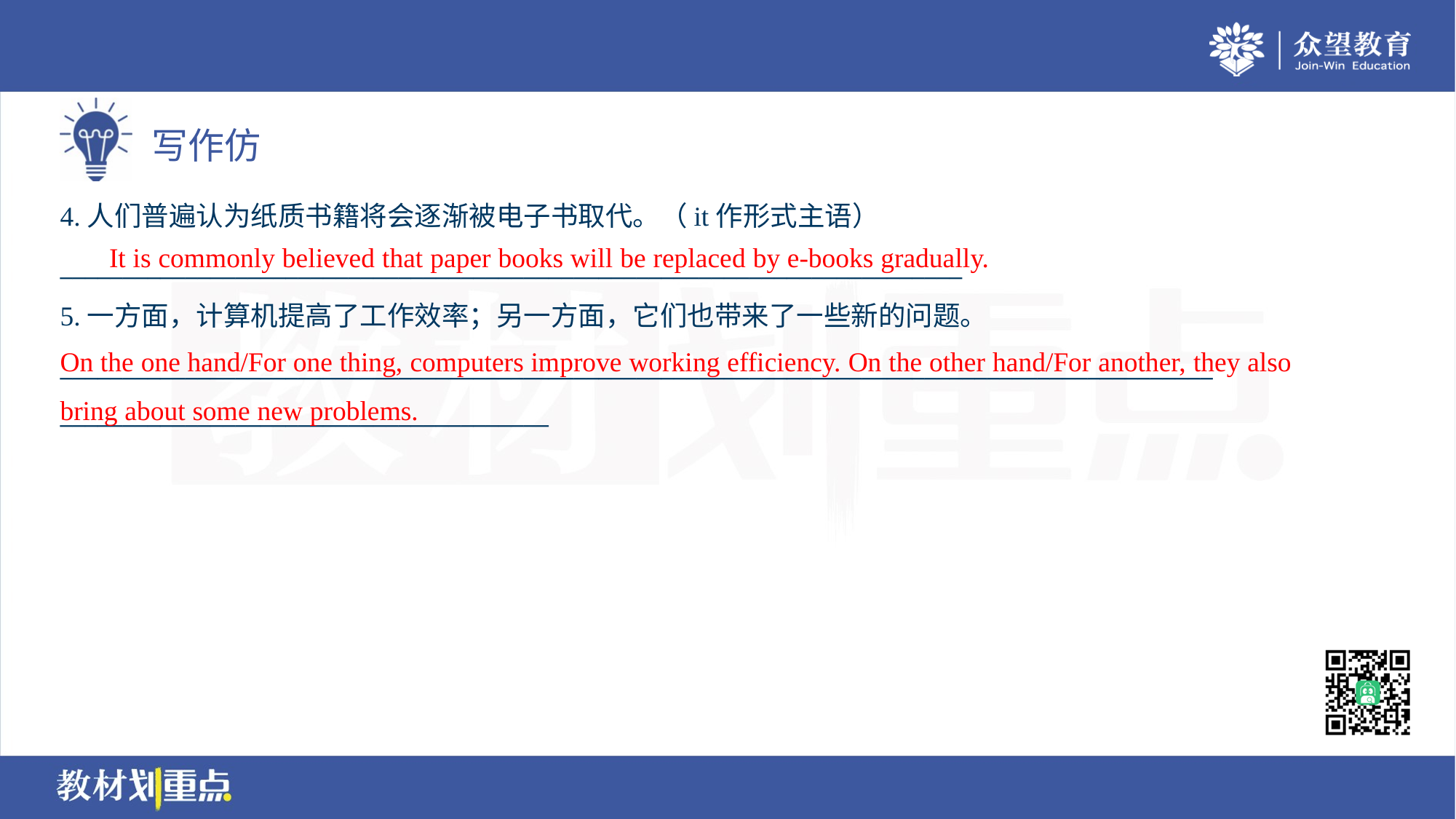

4.人们普遍认为纸质书籍将会逐渐被电子书取代。（it作形式主语）
________________________________________________________________________
5.一方面，计算机提高了工作效率；另一方面，它们也带来了一些新的问题。
____________________________________________________________________________________________
_______________________________________
It is commonly believed that paper books will be replaced by e-books gradually.
On the one hand/For one thing, computers improve working efficiency. On the other hand/For another, they also bring about some new problems.